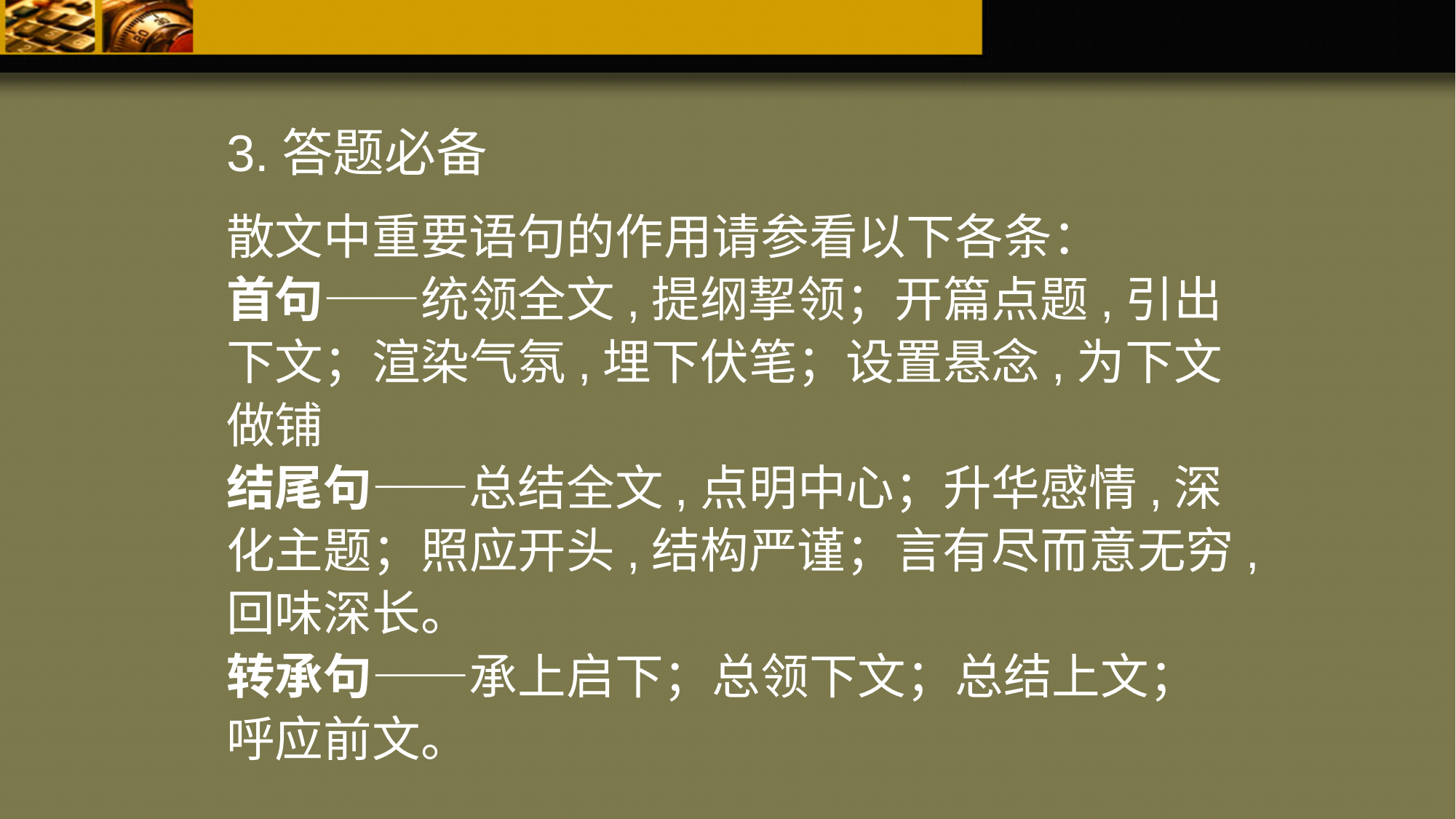

3.答题必备
散文中重要语句的作用请参看以下各条：
首句——统领全文,提纲挈领；开篇点题,引出
下文；渲染气氛,埋下伏笔；设置悬念,为下文做铺
结尾句——总结全文,点明中心；升华感情,深化主题；照应开头,结构严谨；言有尽而意无穷,回味深长。
转承句——承上启下；总领下文；总结上文；呼应前文。